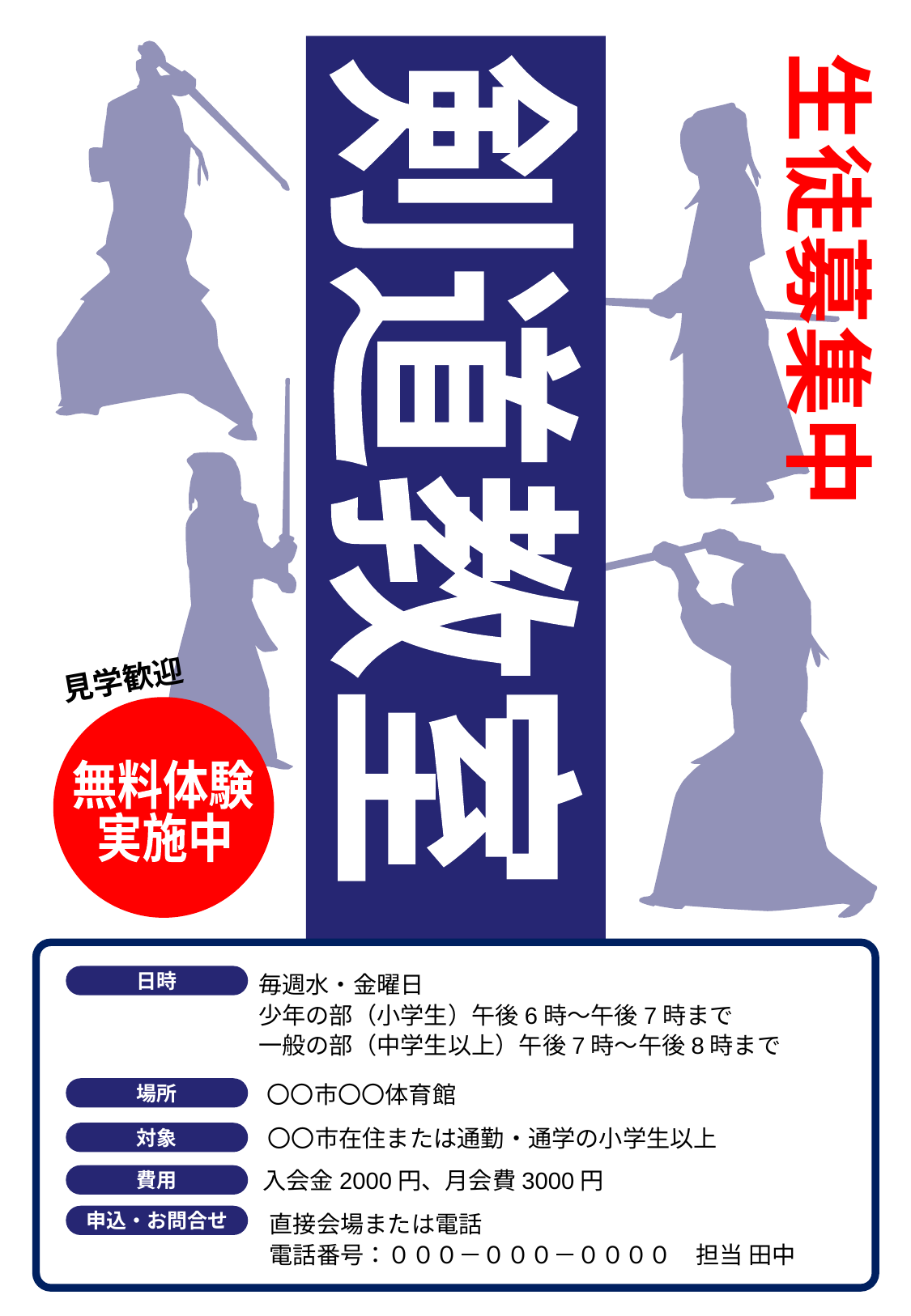

生徒募集中

剣道教室

見学歓迎

無料体験
実施中

毎週水・金曜日
少年の部（小学生）午後6時～午後7時まで
一般の部（中学生以上）午後7時～午後8時まで
日時
〇〇市〇〇体育館
場所
〇〇市在住または通勤・通学の小学生以上
対象
入会金2000円、月会費3000円
費用
直接会場または電話
電話番号：０００－０００－００００　担当 田中
申込・お問合せ